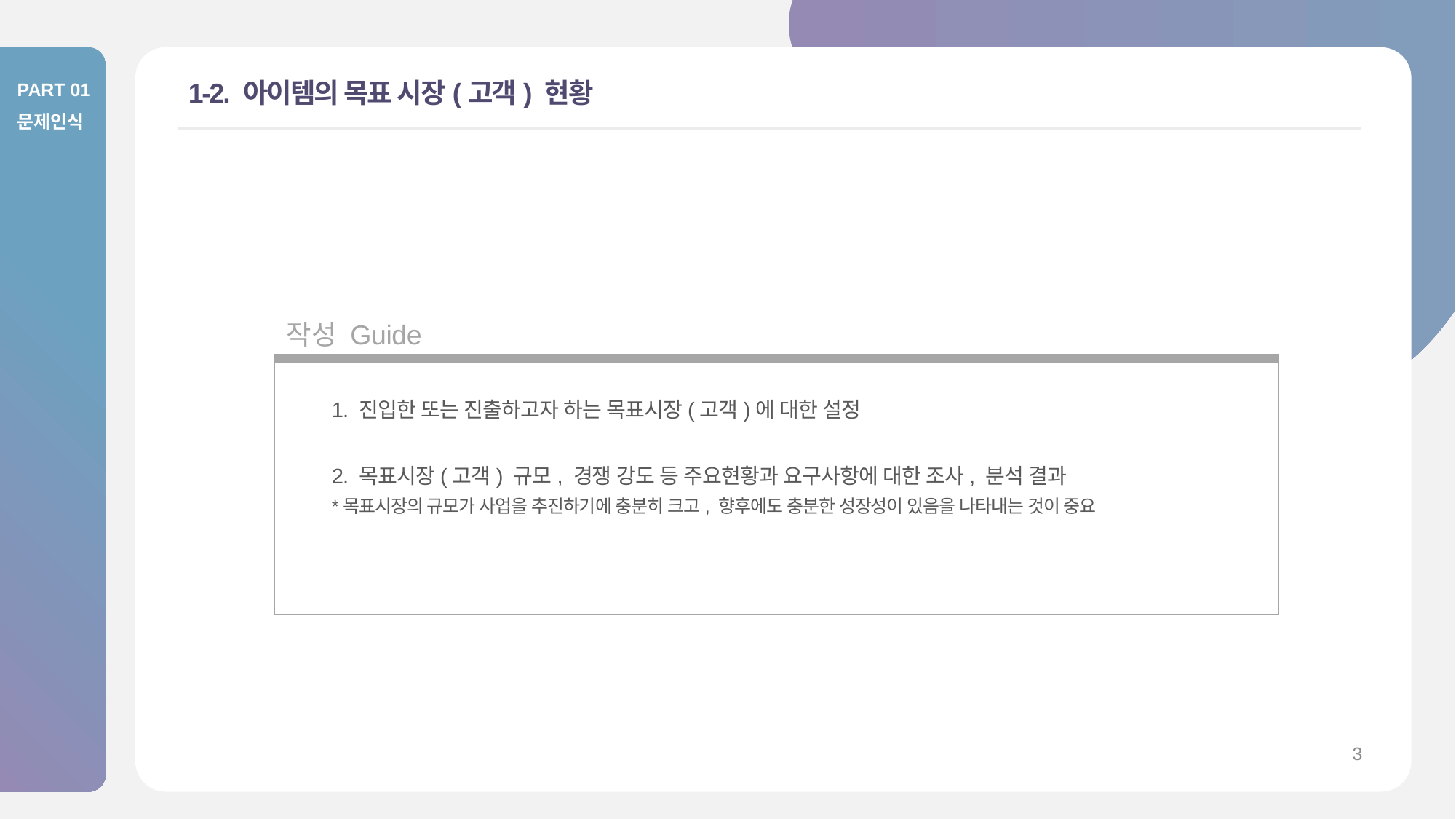

PART 01
문제인식
# 1-2. 아이템의 목표 시장(고객) 현황

작성 Guide

1. 진입한 또는 진출하고자 하는 목표시장(고객)에 대한 설정

2. 목표시장(고객) 규모, 경쟁 강도 등 주요현황과 요구사항에 대한 조사, 분석 결과
*목표시장의 규모가 사업을 추진하기에 충분히 크고, 향후에도 충분한 성장성이 있음을 나타내는 것이 중요

3